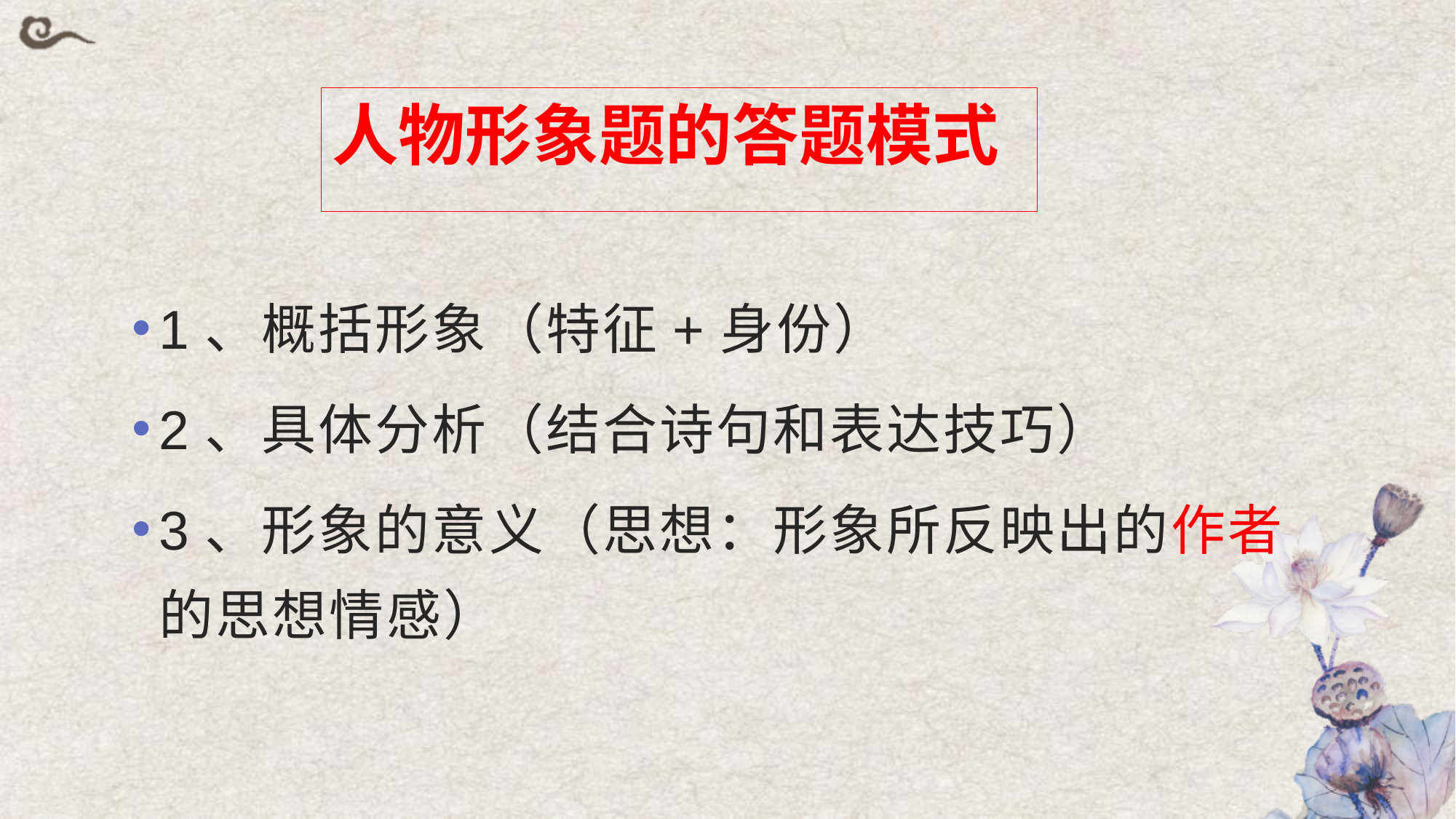

人物形象题的答题模式

1、概括形象（特征+身份）
2、具体分析（结合诗句和表达技巧）
3、形象的意义（思想：形象所反映出的作者的思想情感）